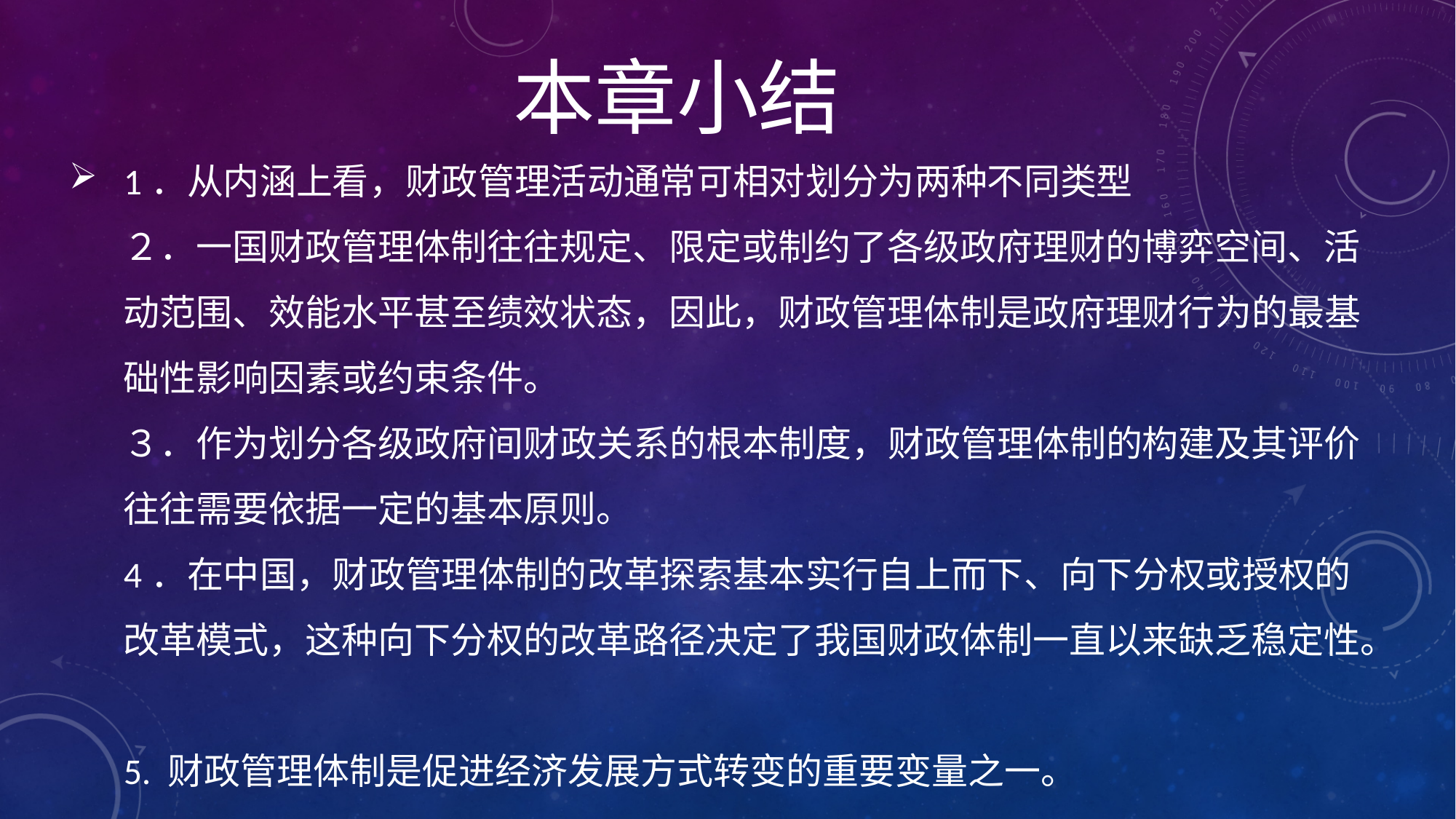

本章小结
# 1．从内涵上看，财政管理活动通常可相对划分为两种不同类型 ２．一国财政管理体制往往规定、限定或制约了各级政府理财的博弈空间、活动范围、效能水平甚至绩效状态，因此，财政管理体制是政府理财行为的最基础性影响因素或约束条件。 ３．作为划分各级政府间财政关系的根本制度，财政管理体制的构建及其评价往往需要依据一定的基本原则。 4．在中国，财政管理体制的改革探索基本实行自上而下、向下分权或授权的改革模式，这种向下分权的改革路径决定了我国财政体制一直以来缺乏稳定性。 5. 财政管理体制是促进经济发展方式转变的重要变量之一。